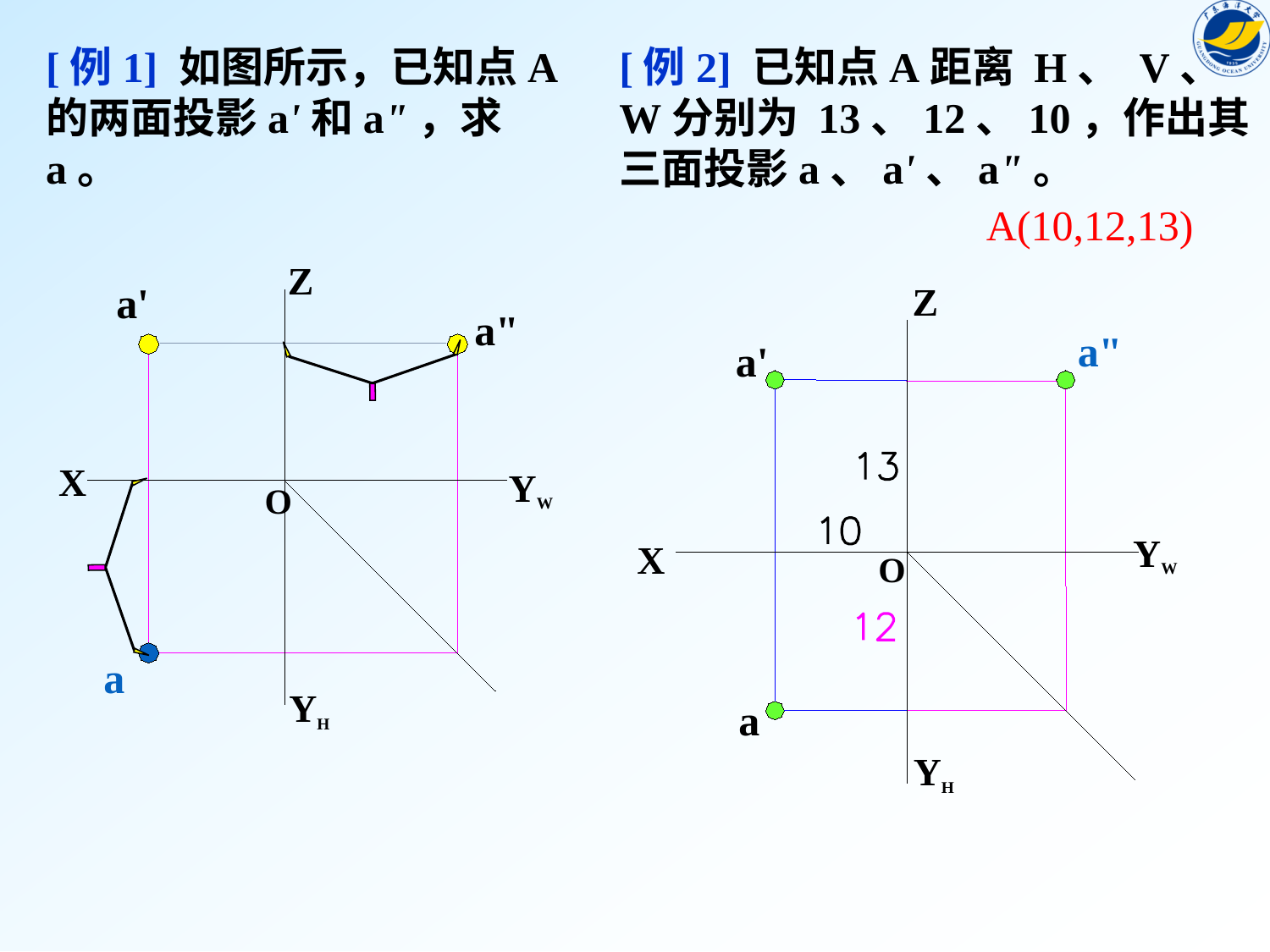

[例1] 如图所示，已知点A的两面投影a'和a"，求a。
Z
a'

a"

X
YW
O

YH

[例2] 已知点A距离 H、 V、 W分别为 13、12、10，作出其三面投影a、a'、a"。
Z

YW
X

YH

O
A(10,12,13)
a"
a'

a

a